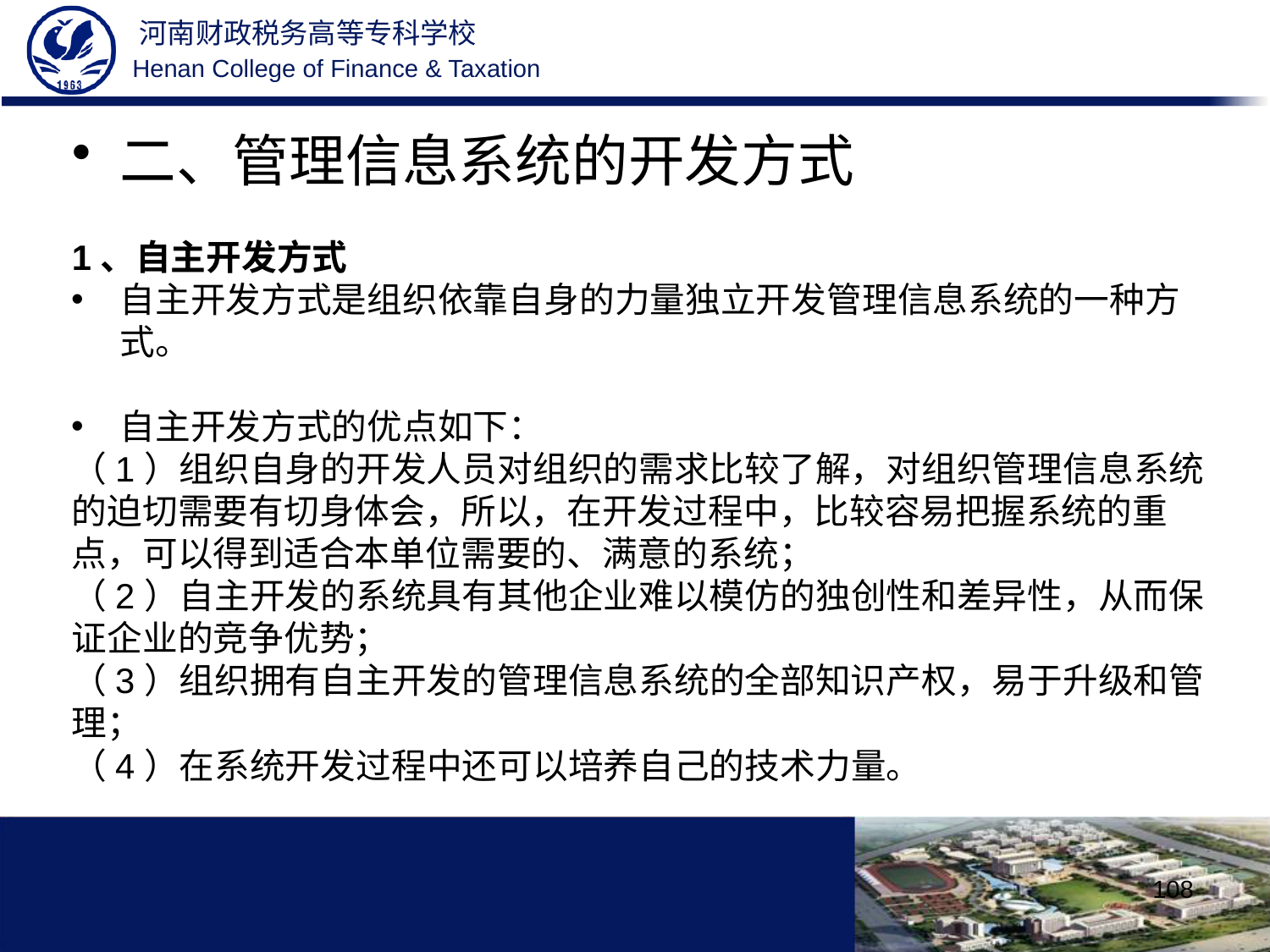

二、管理信息系统的开发方式

1、自主开发方式
自主开发方式是组织依靠自身的力量独立开发管理信息系统的一种方式。

自主开发方式的优点如下：
（1）组织自身的开发人员对组织的需求比较了解，对组织管理信息系统的迫切需要有切身体会，所以，在开发过程中，比较容易把握系统的重点，可以得到适合本单位需要的、满意的系统；
（2）自主开发的系统具有其他企业难以模仿的独创性和差异性，从而保证企业的竞争优势；
（3）组织拥有自主开发的管理信息系统的全部知识产权，易于升级和管理；
（4）在系统开发过程中还可以培养自己的技术力量。

108